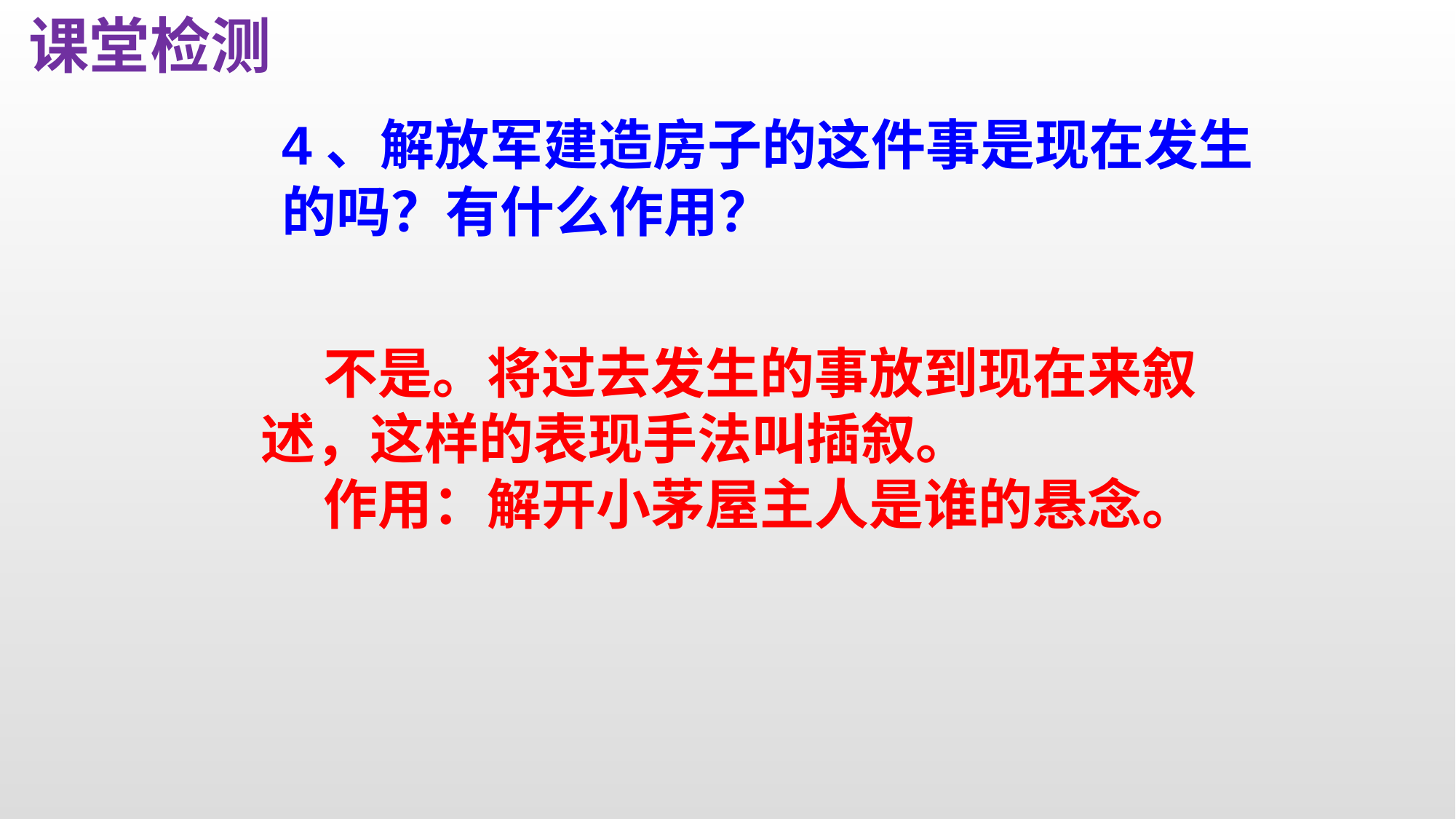

课堂检测
4、解放军建造房子的这件事是现在发生的吗？有什么作用？
    不是。将过去发生的事放到现在来叙述，这样的表现手法叫插叙。
    作用：解开小茅屋主人是谁的悬念。